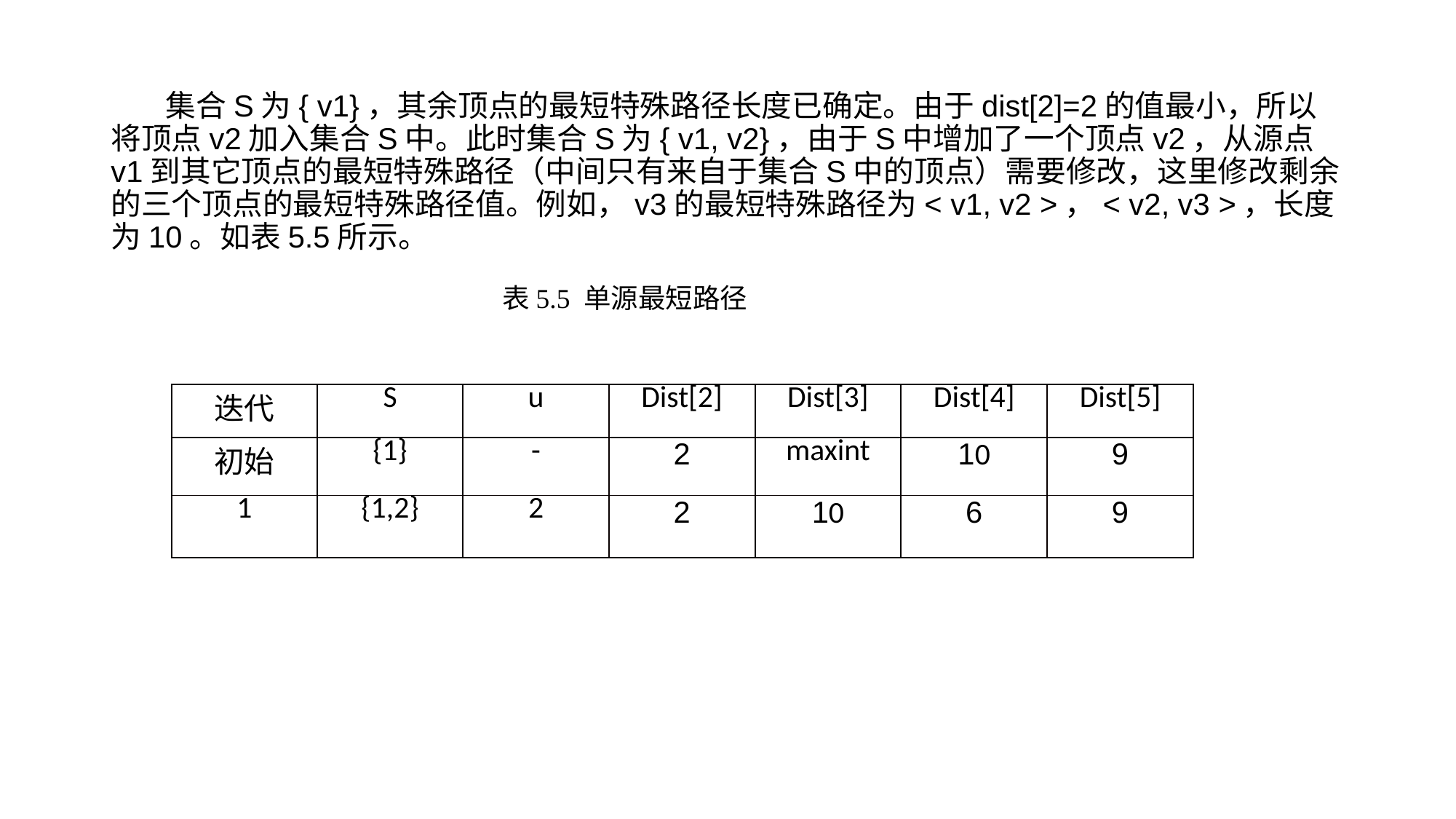

集合S为{ v1}，其余顶点的最短特殊路径长度已确定。由于dist[2]=2的值最小，所以将顶点v2加入集合S中。此时集合S为{ v1, v2}，由于S中增加了一个顶点v2，从源点v1到其它顶点的最短特殊路径（中间只有来自于集合S中的顶点）需要修改，这里修改剩余的三个顶点的最短特殊路径值。例如，v3的最短特殊路径为< v1, v2 >，< v2, v3 >，长度为10。如表5.5所示。

表5.5 单源最短路径
| 迭代 | S | u | Dist[2] | Dist[3] | Dist[4] | Dist[5] |
| --- | --- | --- | --- | --- | --- | --- |
| 初始 | {1} | - | 2 | maxint | 10 | 9 |
| 1 | {1,2} | 2 | 2 | 10 | 6 | 9 |